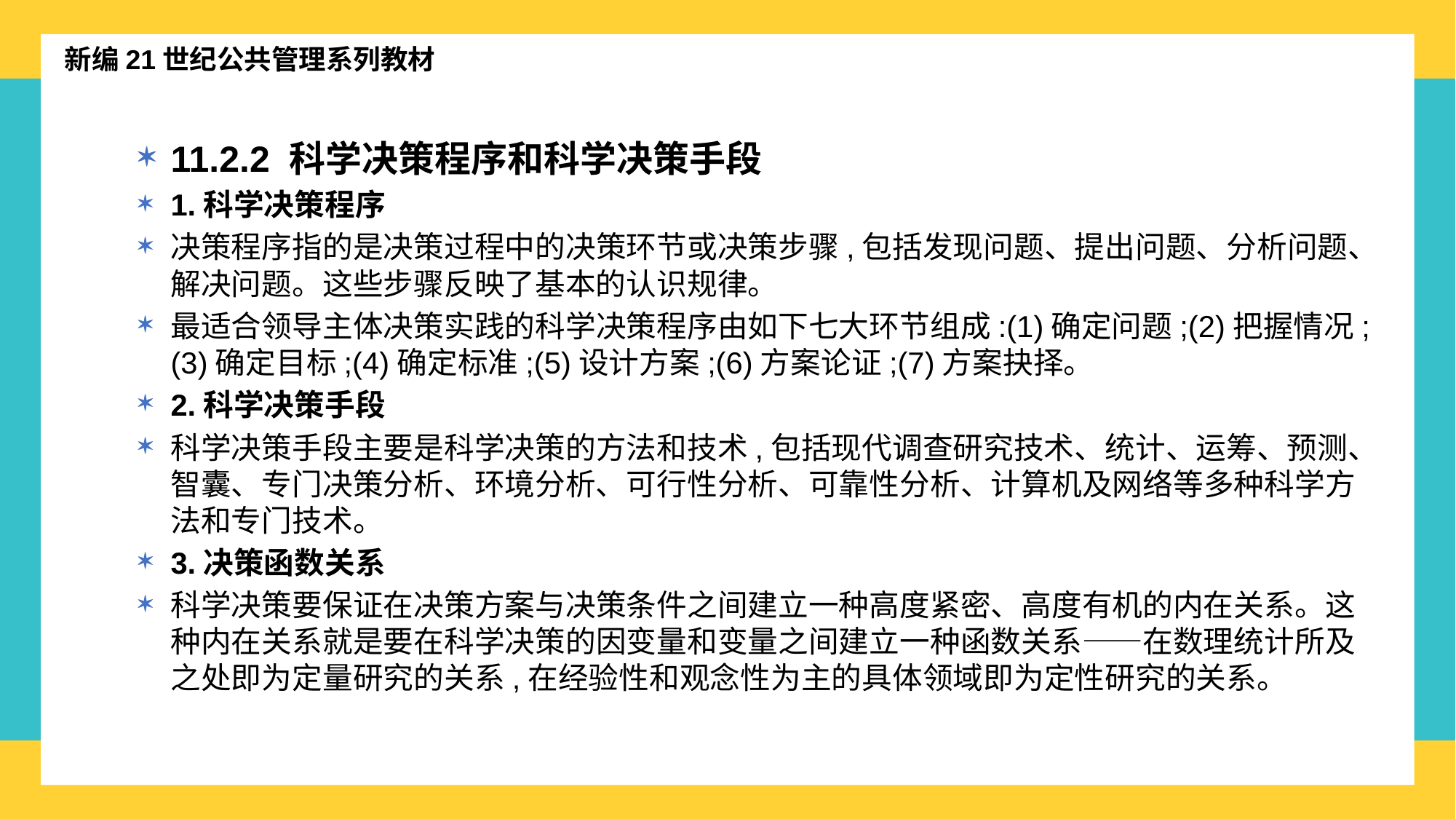

新编21世纪公共管理系列教材
11.2.2 科学决策程序和科学决策手段
1.科学决策程序
决策程序指的是决策过程中的决策环节或决策步骤,包括发现问题、提出问题、分析问题、解决问题。这些步骤反映了基本的认识规律。
最适合领导主体决策实践的科学决策程序由如下七大环节组成:(1)确定问题;(2)把握情况;(3)确定目标;(4)确定标准;(5)设计方案;(6)方案论证;(7)方案抉择。
2.科学决策手段
科学决策手段主要是科学决策的方法和技术,包括现代调查研究技术、统计、运筹、预测、智囊、专门决策分析、环境分析、可行性分析、可靠性分析、计算机及网络等多种科学方法和专门技术。
3.决策函数关系
科学决策要保证在决策方案与决策条件之间建立一种高度紧密、高度有机的内在关系。这种内在关系就是要在科学决策的因变量和变量之间建立一种函数关系——在数理统计所及之处即为定量研究的关系,在经验性和观念性为主的具体领域即为定性研究的关系。